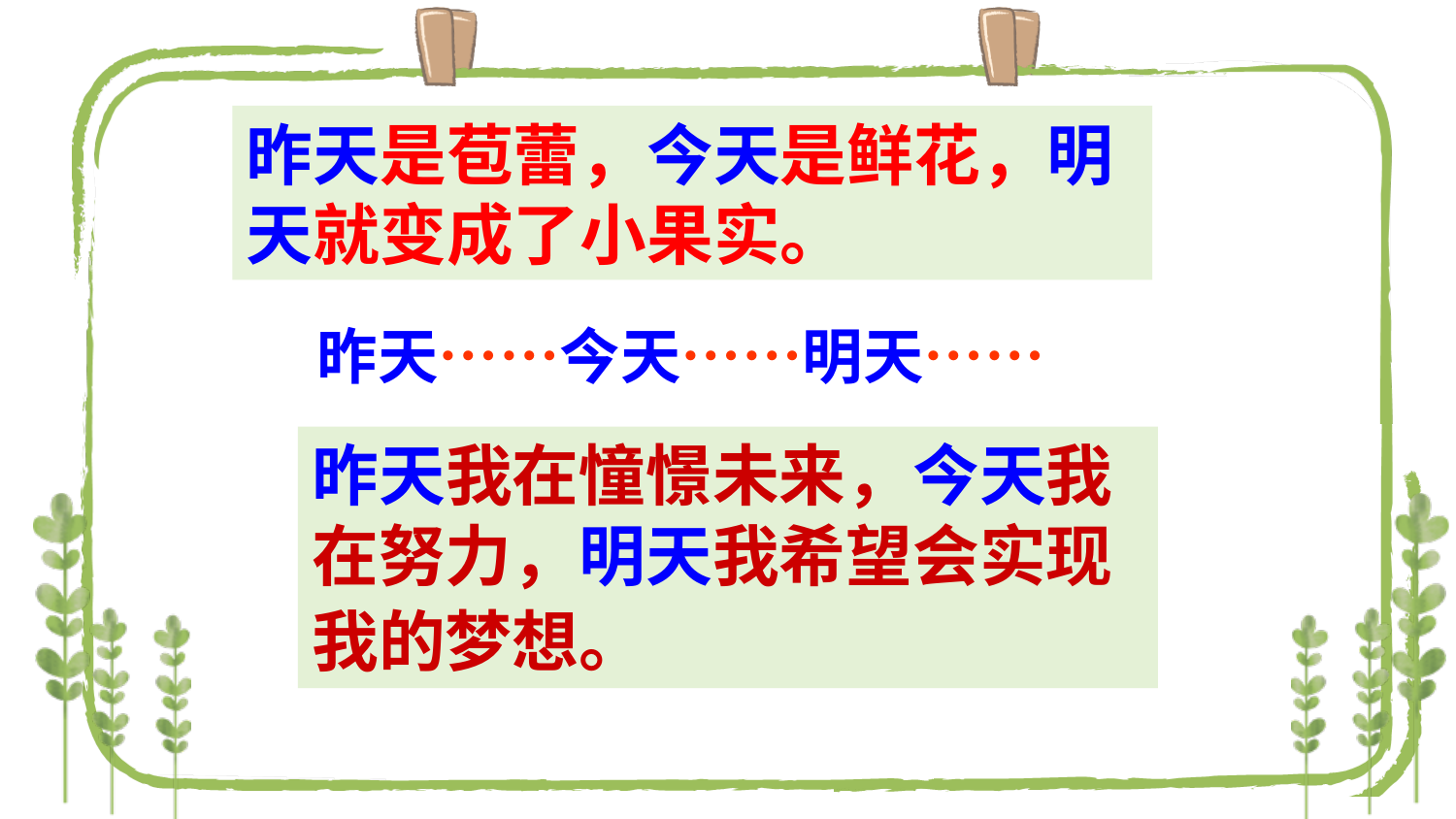

昨天是苞蕾，今天是鲜花，明天就变成了小果实。

昨天……今天……明天……
昨天我在憧憬未来，今天我在努力，明天我希望会实现我的梦想。